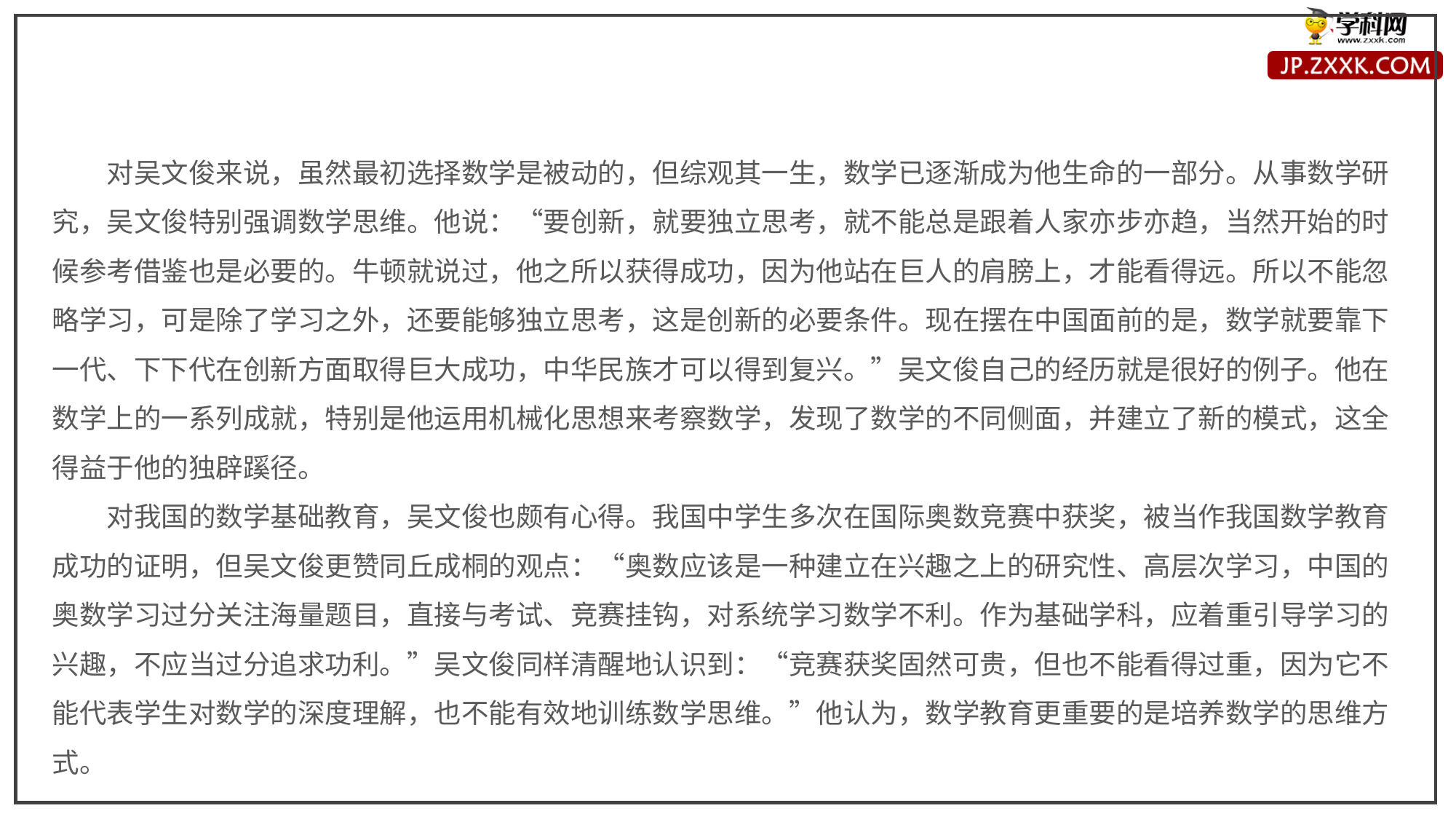

对吴文俊来说，虽然最初选择数学是被动的，但综观其一生，数学已逐渐成为他生命的一部分。从事数学研究，吴文俊特别强调数学思维。他说：“要创新，就要独立思考，就不能总是跟着人家亦步亦趋，当然开始的时候参考借鉴也是必要的。牛顿就说过，他之所以获得成功，因为他站在巨人的肩膀上，才能看得远。所以不能忽略学习，可是除了学习之外，还要能够独立思考，这是创新的必要条件。现在摆在中国面前的是，数学就要靠下一代、下下代在创新方面取得巨大成功，中华民族才可以得到复兴。”吴文俊自己的经历就是很好的例子。他在数学上的一系列成就，特别是他运用机械化思想来考察数学，发现了数学的不同侧面，并建立了新的模式，这全得益于他的独辟蹊径。
对我国的数学基础教育，吴文俊也颇有心得。我国中学生多次在国际奥数竞赛中获奖，被当作我国数学教育成功的证明，但吴文俊更赞同丘成桐的观点：“奥数应该是一种建立在兴趣之上的研究性、高层次学习，中国的奥数学习过分关注海量题目，直接与考试、竞赛挂钩，对系统学习数学不利。作为基础学科，应着重引导学习的兴趣，不应当过分追求功利。”吴文俊同样清醒地认识到：“竞赛获奖固然可贵，但也不能看得过重，因为它不能代表学生对数学的深度理解，也不能有效地训练数学思维。”他认为，数学教育更重要的是培养数学的思维方式。